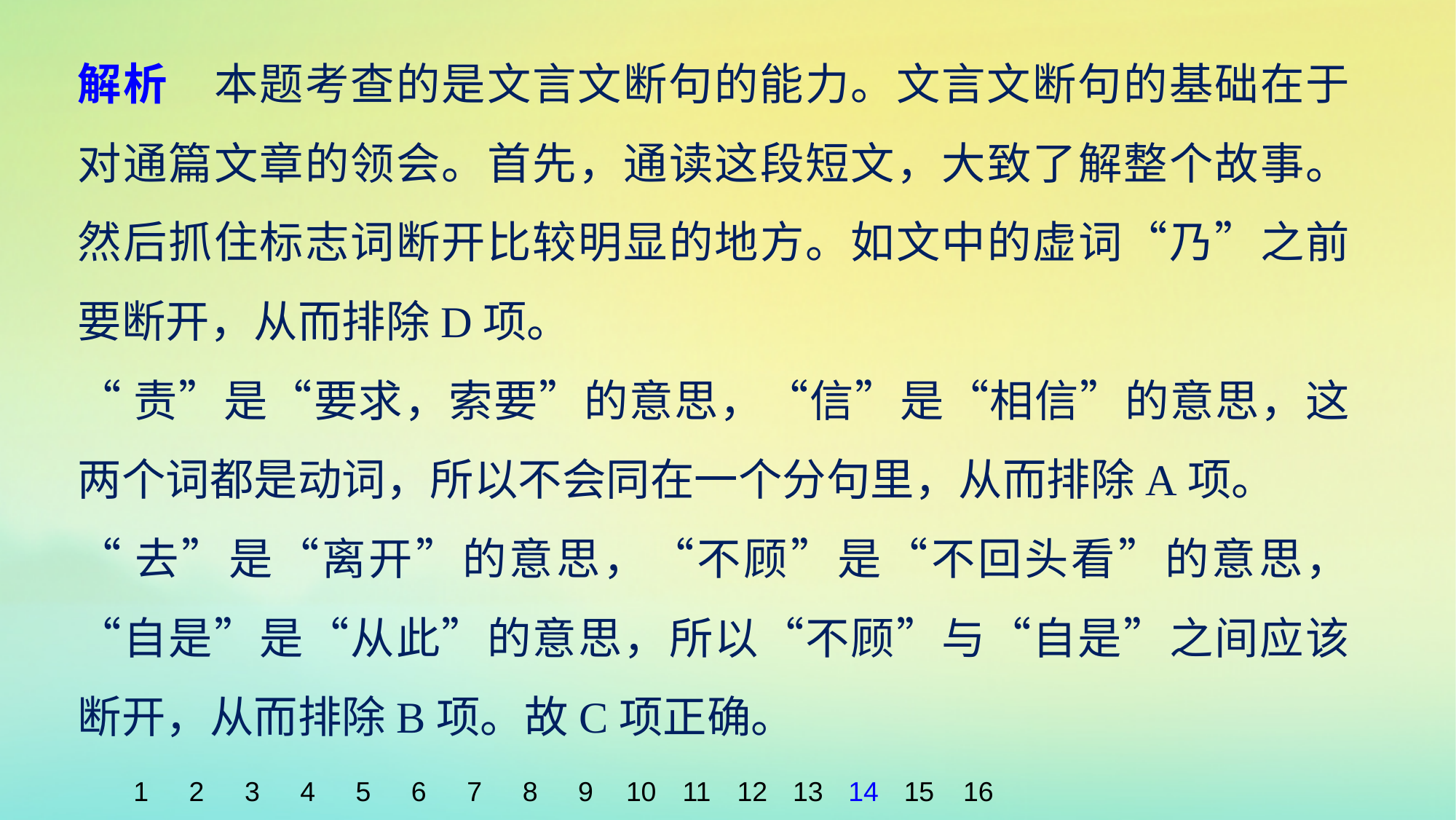

解析　本题考查的是文言文断句的能力。文言文断句的基础在于对通篇文章的领会。首先，通读这段短文，大致了解整个故事。然后抓住标志词断开比较明显的地方。如文中的虚词“乃”之前要断开，从而排除D项。
“责”是“要求，索要”的意思，“信”是“相信”的意思，这两个词都是动词，所以不会同在一个分句里，从而排除A项。
“去”是“离开”的意思，“不顾”是“不回头看”的意思，“自是”是“从此”的意思，所以“不顾”与“自是”之间应该断开，从而排除B项。故C项正确。
1
2
3
4
5
6
7
8
9
10
11
12
13
14
15
16